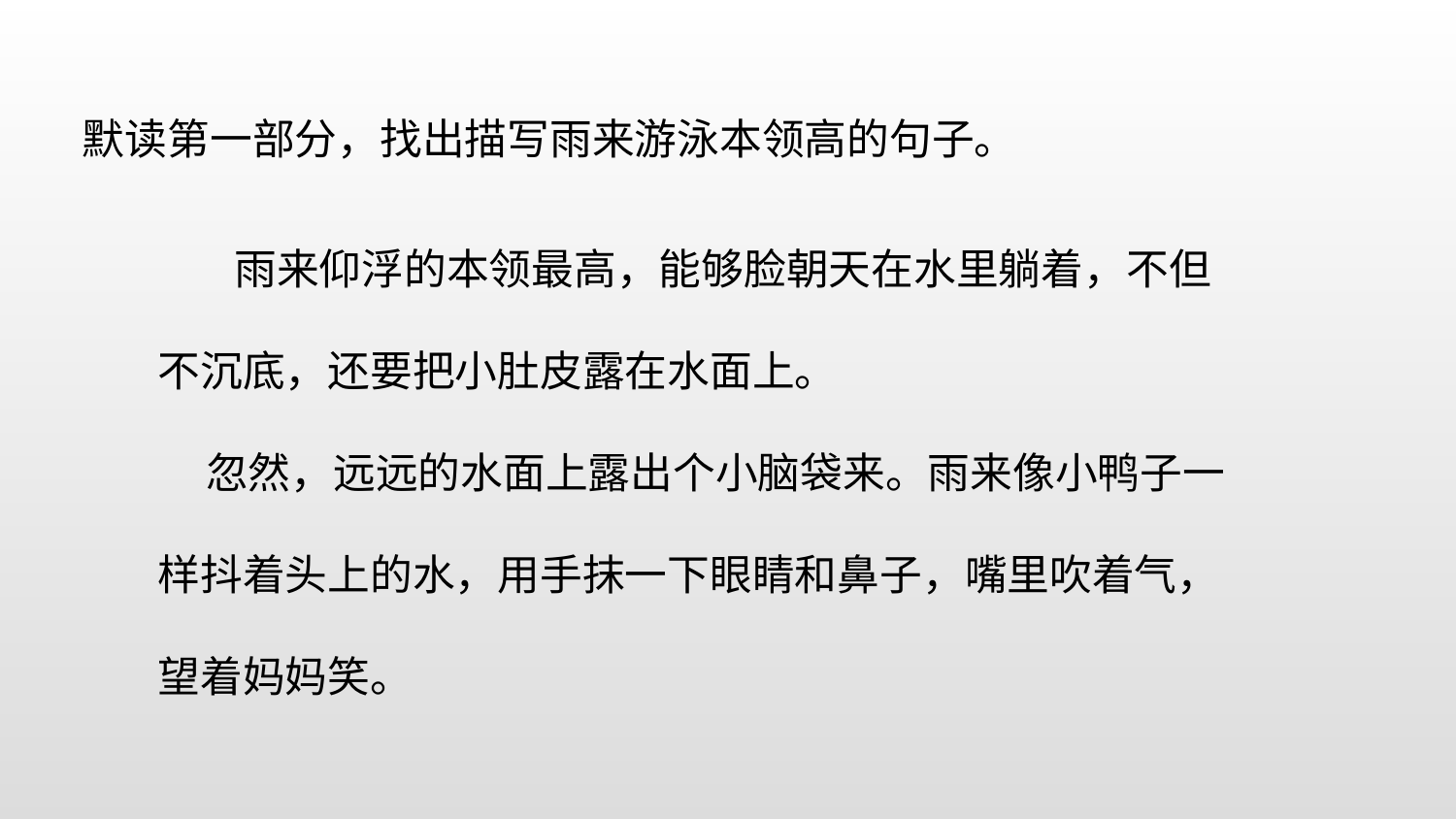

默读第一部分，找出描写雨来游泳本领高的句子。
       雨来仰浮的本领最高，能够脸朝天在水里躺着，不但不沉底，还要把小肚皮露在水面上。
    忽然，远远的水面上露出个小脑袋来。雨来像小鸭子一样抖着头上的水，用手抹一下眼睛和鼻子，嘴里吹着气，望着妈妈笑。